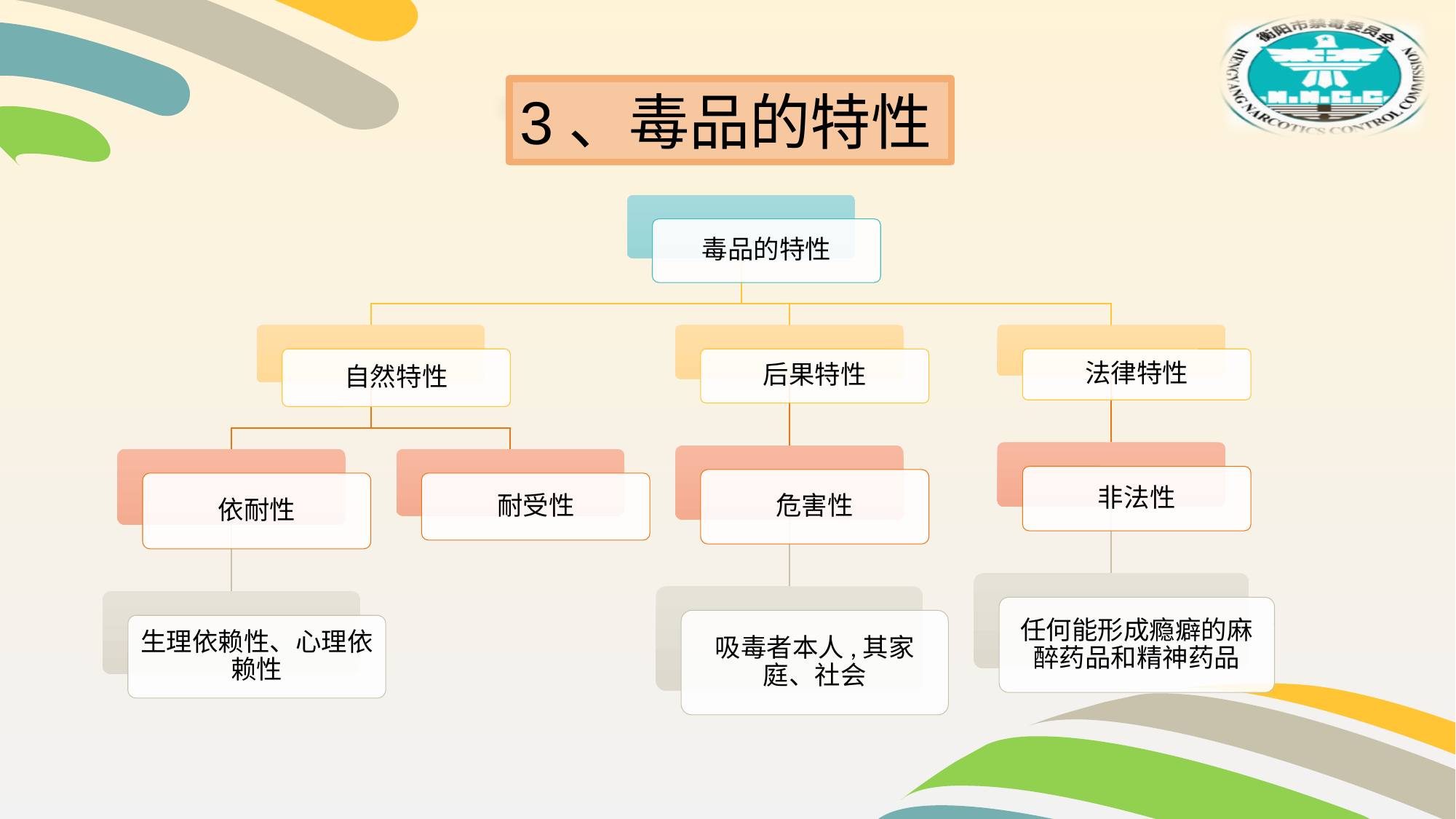

3、毒品的特性
毒品的特性
自然特性
依耐性
生理依赖性、心理依赖性
耐受性
后果特性
危害性
吸毒者本人,其家庭、社会
法律特性
非法性
任何能形成瘾癖的麻醉药品和精神药品